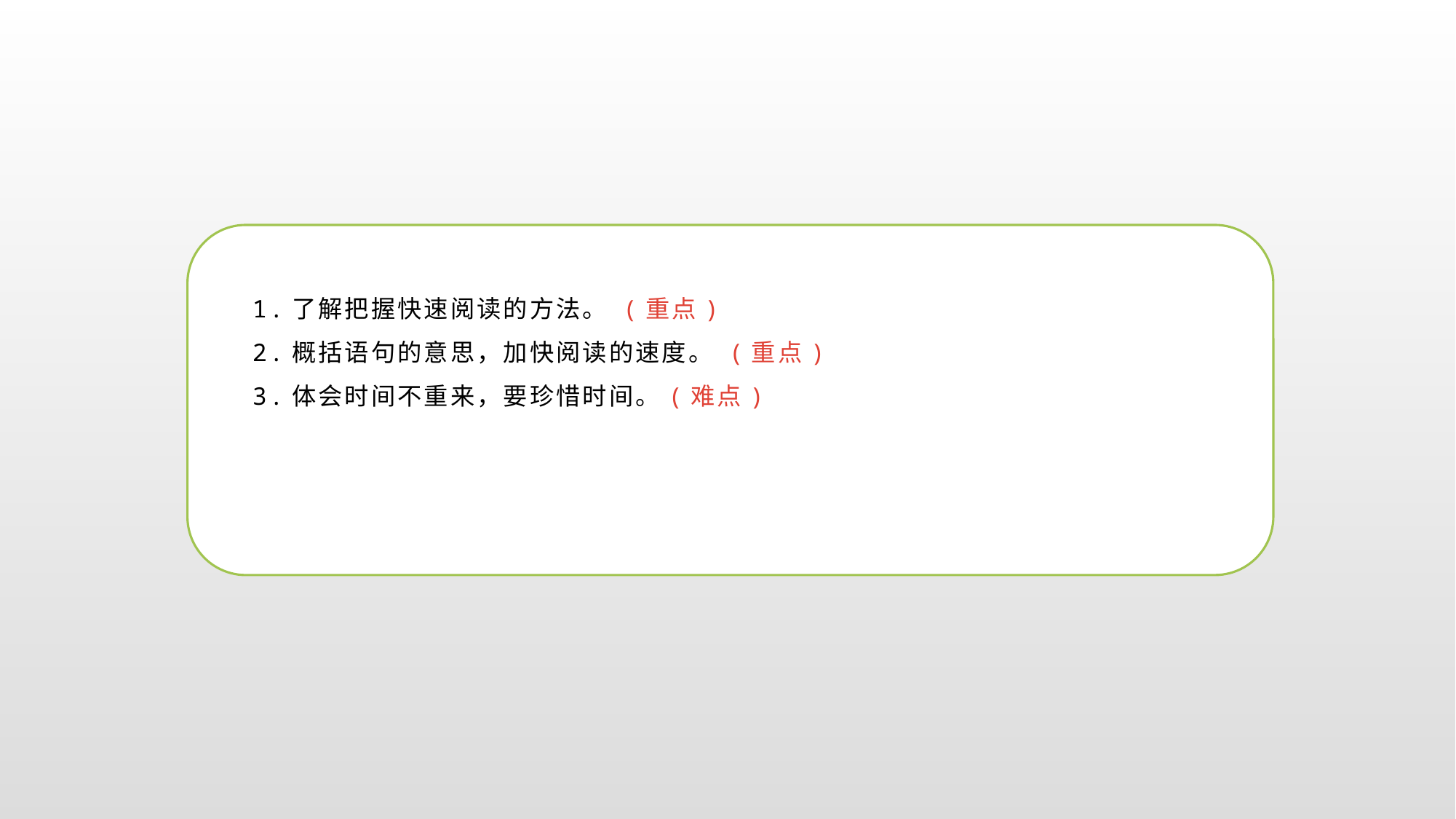

1.了解把握快速阅读的方法。 (重点)
2.概括语句的意思，加快阅读的速度。 (重点)
3.体会时间不重来，要珍惜时间。(难点)